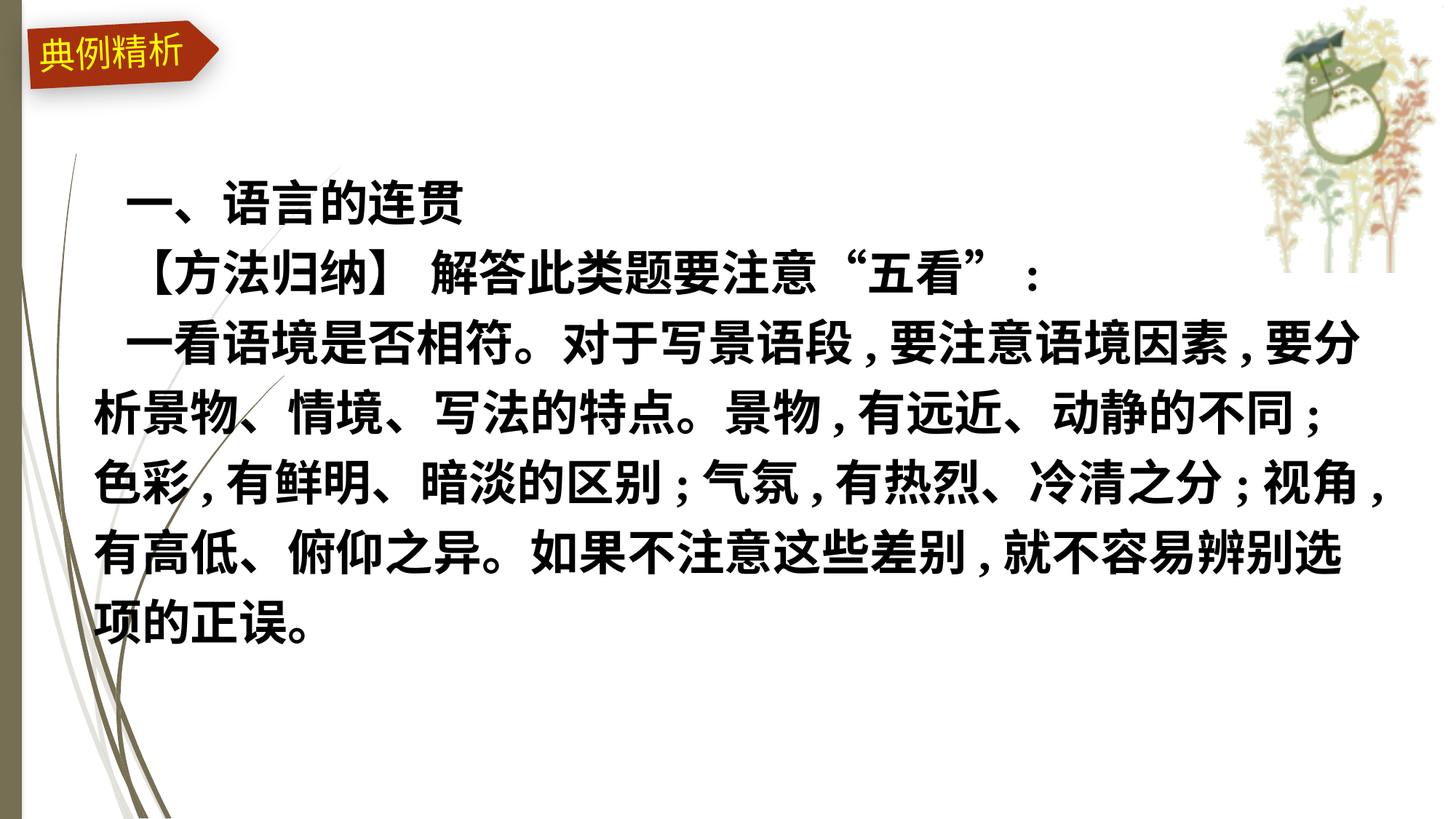

典例精析
一、语言的连贯
【方法归纳】 解答此类题要注意“五看”:
一看语境是否相符。对于写景语段,要注意语境因素,要分析景物、情境、写法的特点。景物,有远近、动静的不同;色彩,有鲜明、暗淡的区别;气氛,有热烈、冷清之分;视角,有高低、俯仰之异。如果不注意这些差别,就不容易辨别选项的正误。